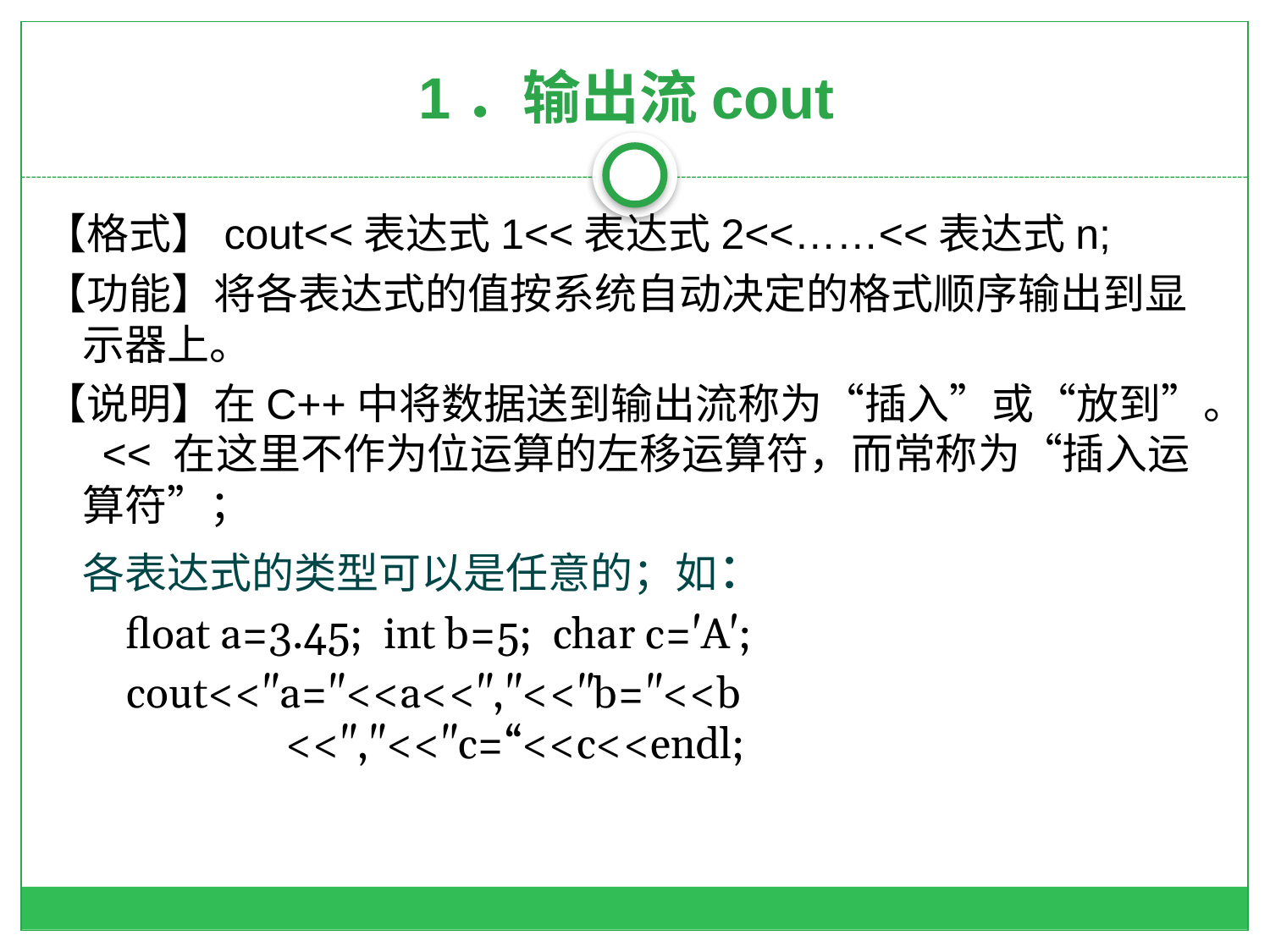

# 1．输出流cout
【格式】cout<<表达式1<<表达式2<<……<<表达式n;
【功能】将各表达式的值按系统自动决定的格式顺序输出到显示器上。
【说明】在C++中将数据送到输出流称为“插入”或“放到”。 << 在这里不作为位运算的左移运算符，而常称为“插入运算符”；
各表达式的类型可以是任意的；如：
float a=3.45;  int b=5;  char c='A';
cout<<"a="<<a<<","<<"b="<<b
	<<","<<"c=“<<c<<endl;